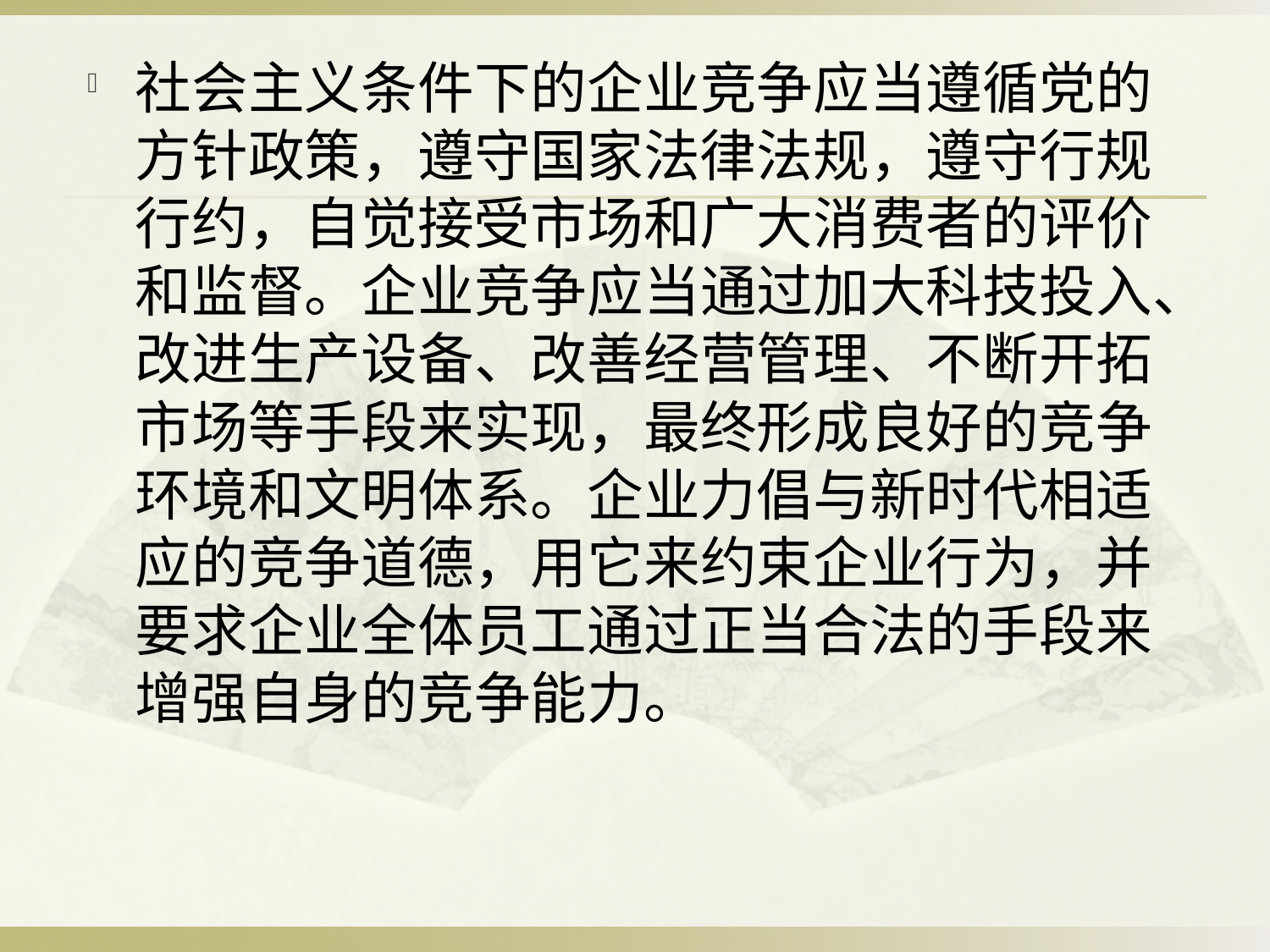

#
社会主义条件下的企业竞争应当遵循党的方针政策，遵守国家法律法规，遵守行规行约，自觉接受市场和广大消费者的评价和监督。企业竞争应当通过加大科技投入、改进生产设备、改善经营管理、不断开拓市场等手段来实现，最终形成良好的竞争环境和文明体系。企业力倡与新时代相适应的竞争道德，用它来约束企业行为，并要求企业全体员工通过正当合法的手段来增强自身的竞争能力。